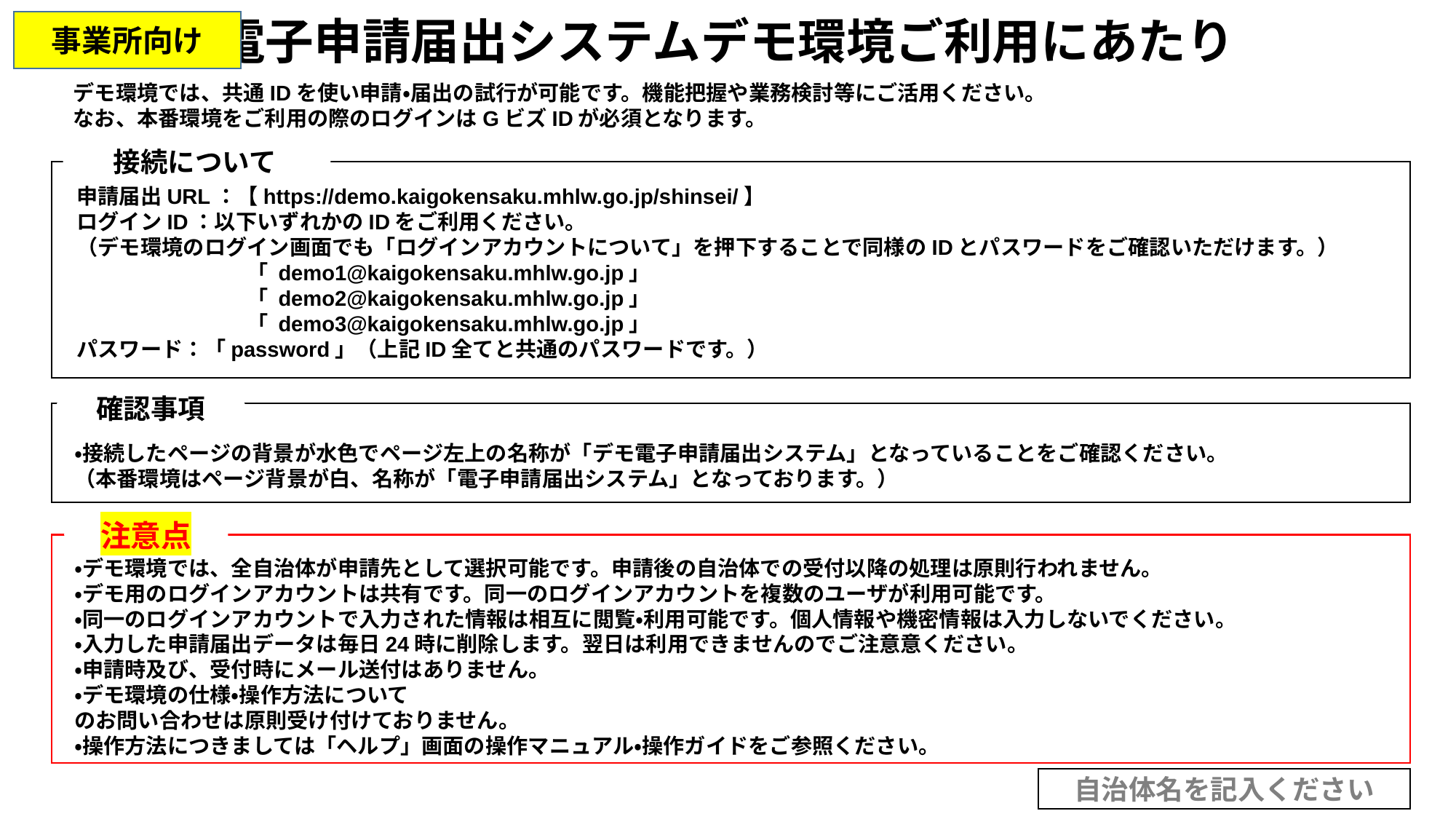

# 電子申請届出システムデモ環境ご利用にあたり
事業所向け
デモ環境では、共通IDを使い申請・届出の試行が可能です。機能把握や業務検討等にご活用ください。
なお、本番環境をご利用の際のログインはGビズIDが必須となります。

接続について

申請届出URL：【https://demo.kaigokensaku.mhlw.go.jp/shinsei/】
ログインID：以下いずれかのIDをご利用ください。
（デモ環境のログイン画面でも「ログインアカウントについて」を押下することで同様のIDとパスワードをご確認いただけます。）
　　　　　　　　「 demo1@kaigokensaku.mhlw.go.jp」
　　　　　　　　「 demo2@kaigokensaku.mhlw.go.jp」
　　　　　　　　「 demo3@kaigokensaku.mhlw.go.jp」
パスワード：「password」（上記ID全てと共通のパスワードです。）
確認事項

・接続したページの背景が水色でページ左上の名称が「デモ電子申請届出システム」となっていることをご確認ください。
（本番環境はページ背景が白、名称が「電子申請届出システム」となっております。）

注意点

・デモ環境では、全自治体が申請先として選択可能です。申請後の自治体での受付以降の処理は原則行われません。
・デモ用のログインアカウントは共有です。同一のログインアカウントを複数のユーザが利用可能です。
・同一のログインアカウントで入力された情報は相互に閲覧・利用可能です。個人情報や機密情報は入力しないでください。
・入力した申請届出データは毎日24時に削除します。翌日は利用できませんのでご注意意ください。
・申請時及び、受付時にメール送付はありません。
・デモ環境の仕様・操作方法について
のお問い合わせは原則受け付けておりません。
・操作方法につきましては「ヘルプ」画面の操作マニュアル・操作ガイドをご参照ください。
自治体名を記入ください